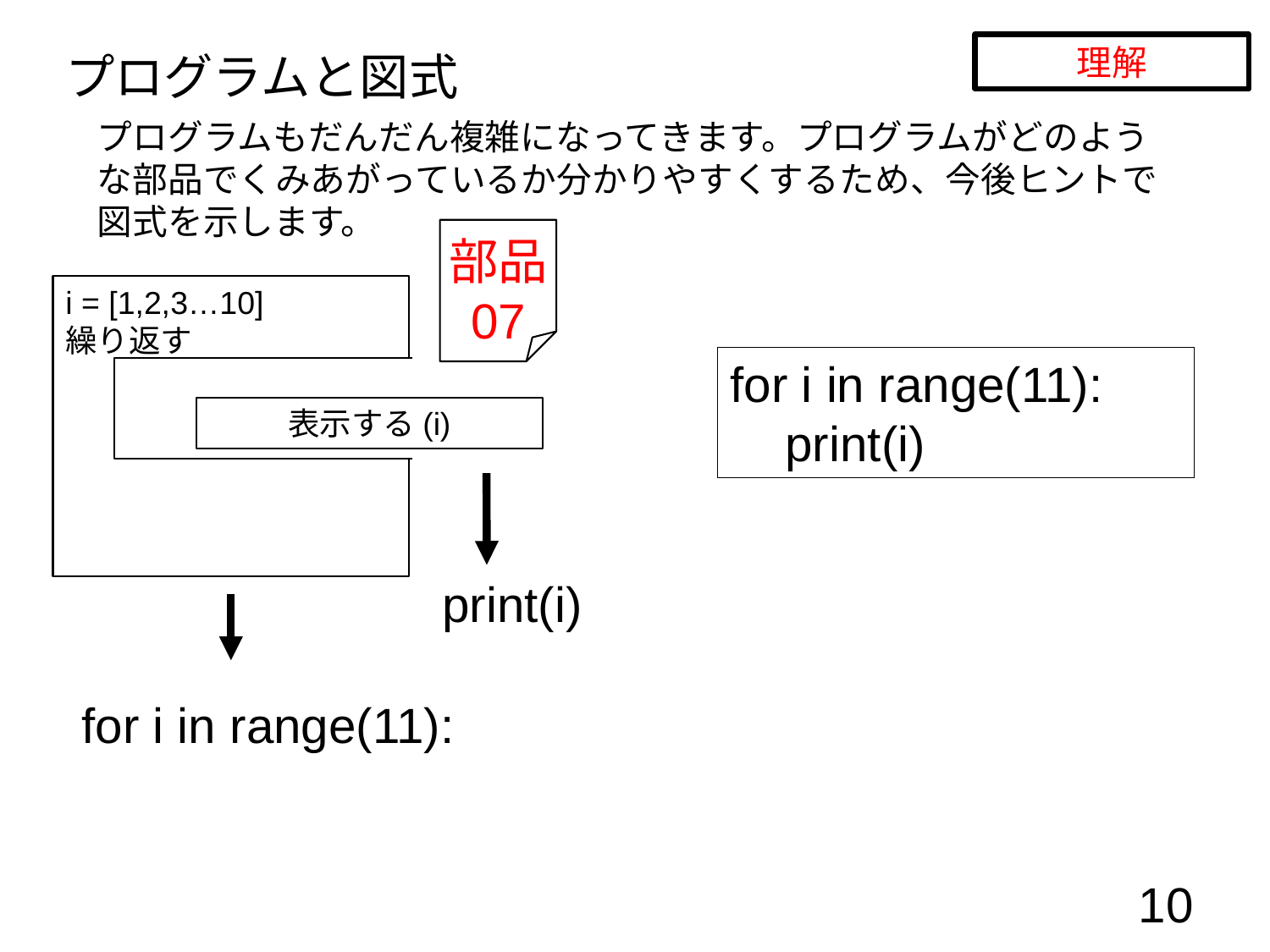

理解
プログラムと図式
プログラムもだんだん複雑になってきます。プログラムがどのような部品でくみあがっているか分かりやすくするため、今後ヒントで図式を示します。

部品
07
i = [1,2,3…10]
繰り返す

for i in range(11):
    print(i)
表示する(i)
print(i)
for i in range(11):
10